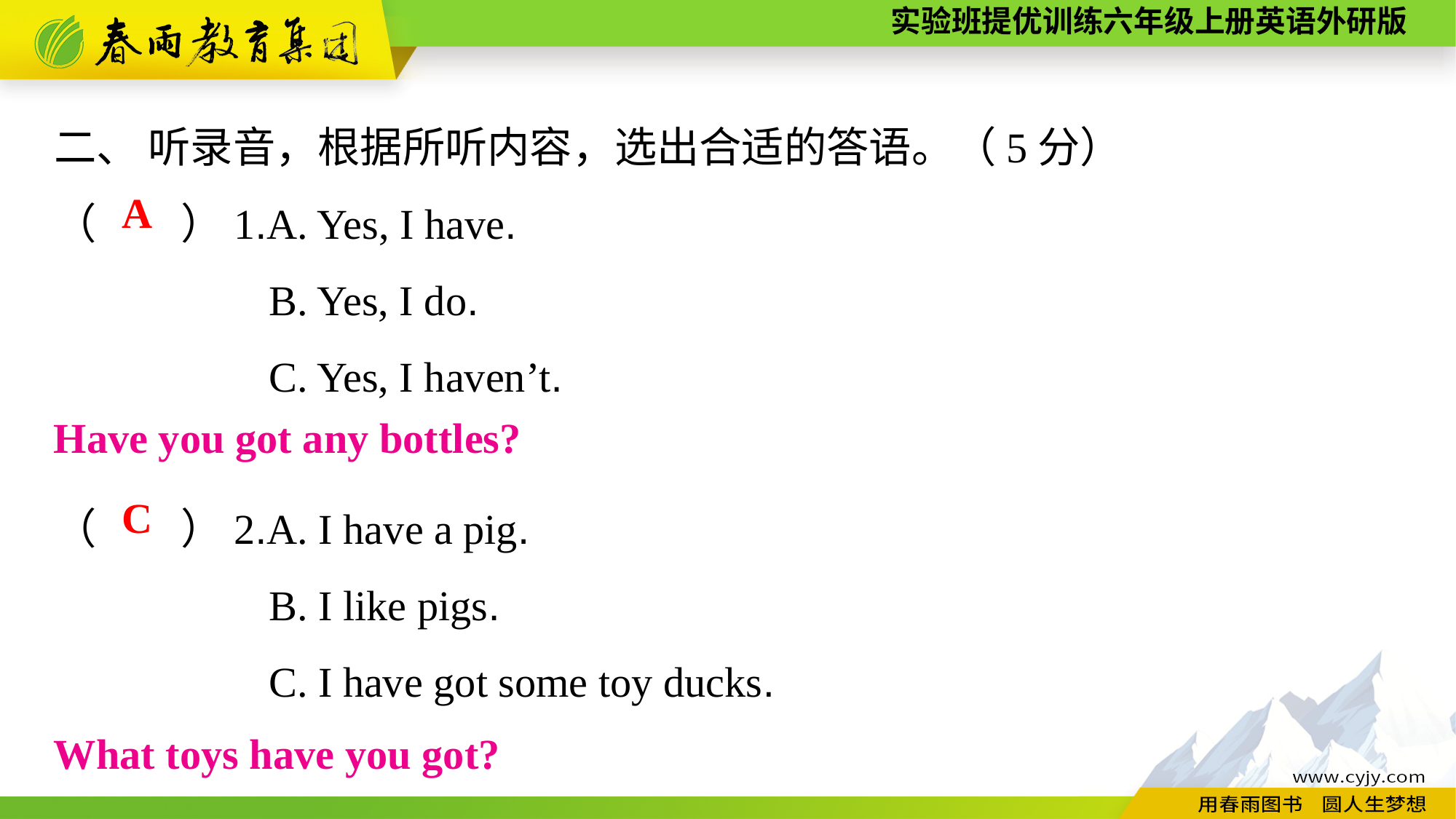

二、 听录音，根据所听内容，选出合适的答语。（5分）
（　　）1.A. Yes, I have.
B. Yes, I do.
C. Yes, I haven’t.

（　　）2.A. I have a pig.
B. I like pigs.
C. I have got some toy ducks.
A
Have you got any bottles?
C
What toys have you got?